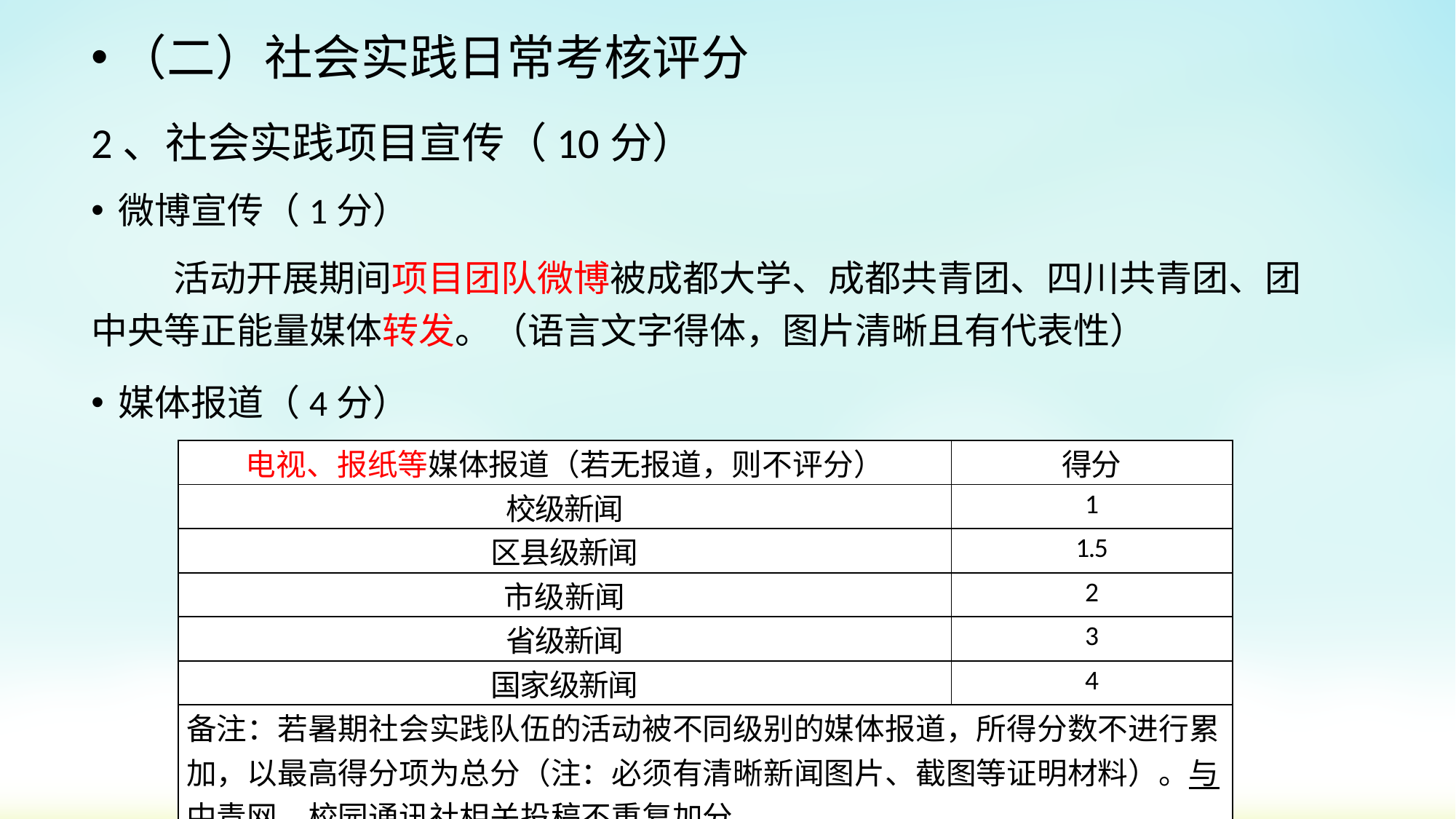

（二）社会实践日常考核评分
2、社会实践项目宣传（10分）
微博宣传（1分）
         活动开展期间项目团队微博被成都大学、成都共青团、四川共青团、团中央等正能量媒体转发。（语言文字得体，图片清晰且有代表性）
媒体报道（4分）

| 电视、报纸等媒体报道（若无报道，则不评分） | 得分 |
| --- | --- |
| 校级新闻 | 1 |
| 区县级新闻 | 1.5 |
| 市级新闻 | 2 |
| 省级新闻 | 3 |
| 国家级新闻 | 4 |
| 备注：若暑期社会实践队伍的活动被不同级别的媒体报道，所得分数不进行累加，以最高得分项为总分（注：必须有清晰新闻图片、截图等证明材料）。与中青网、校园通讯社相关投稿不重复加分。 |  |